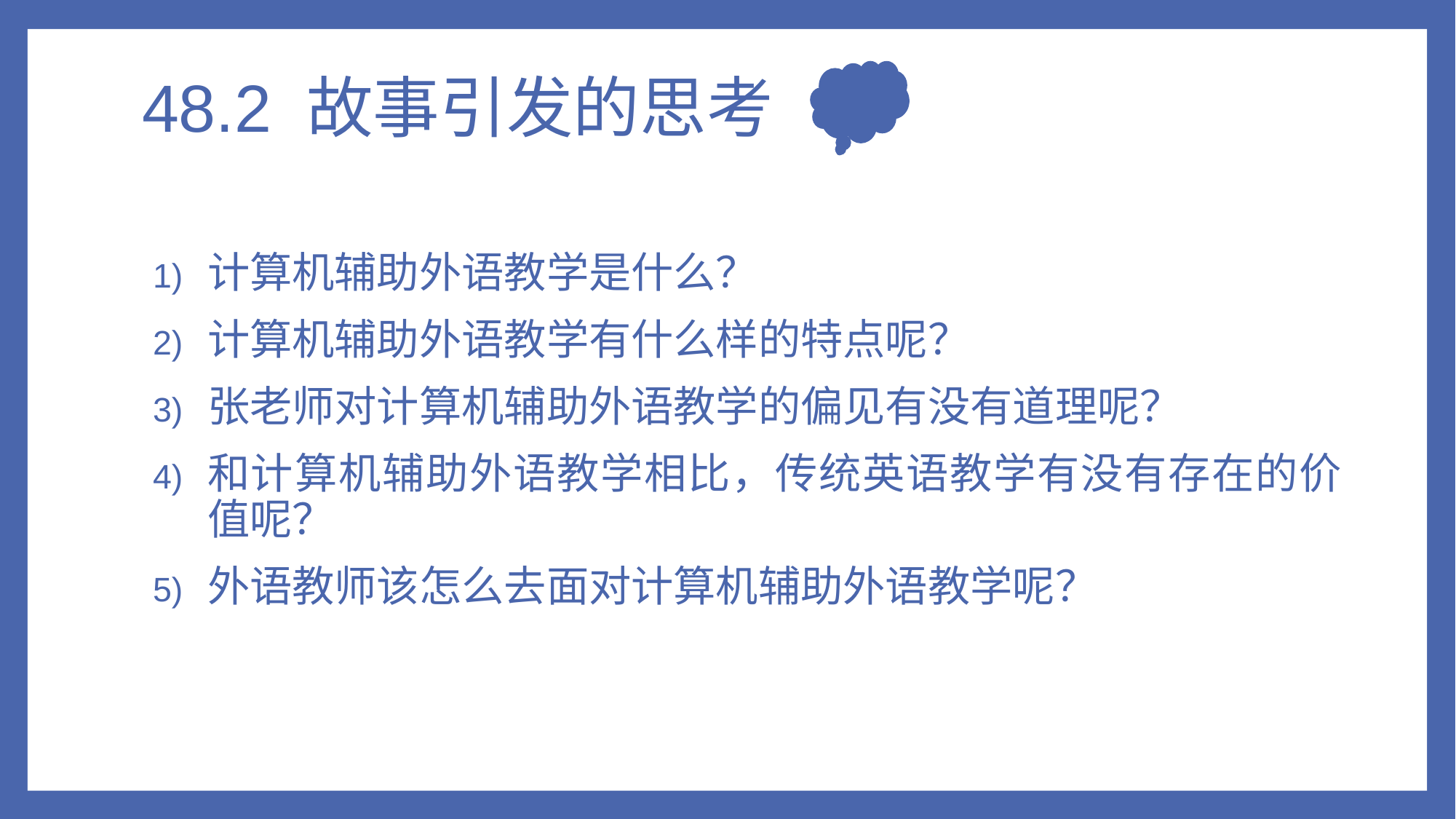

# 48.2 故事引发的思考

计算机辅助外语教学是什么？
计算机辅助外语教学有什么样的特点呢？
张老师对计算机辅助外语教学的偏见有没有道理呢？
和计算机辅助外语教学相比，传统英语教学有没有存在的价值呢？
外语教师该怎么去面对计算机辅助外语教学呢？